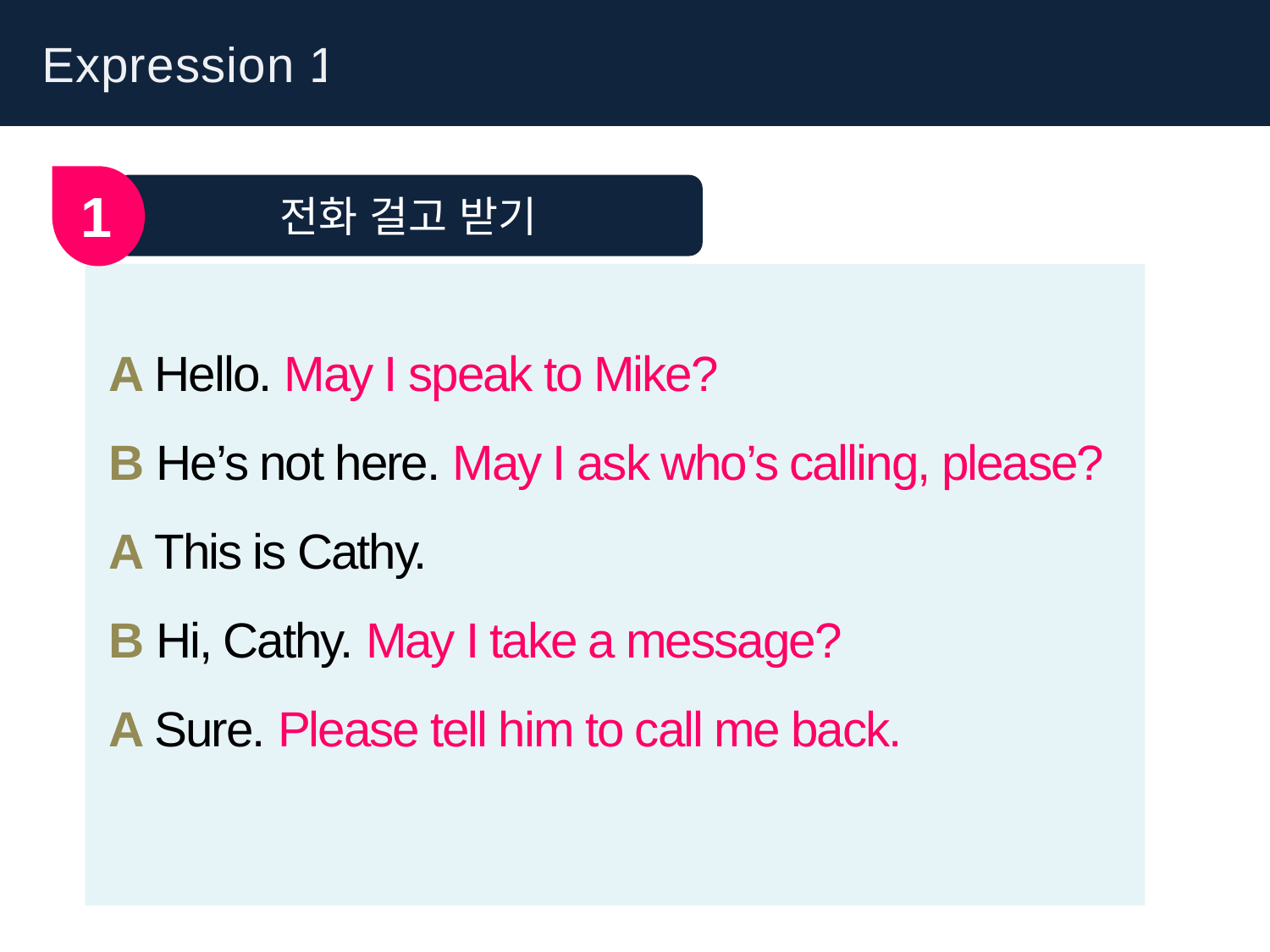

Expression 1

1
전화 걸고 받기

A Hello. May I speak to Mike?
B He’s not here. May I ask who’s calling, please?
A This is Cathy.
B Hi, Cathy. May I take a message?
A Sure. Please tell him to call me back.